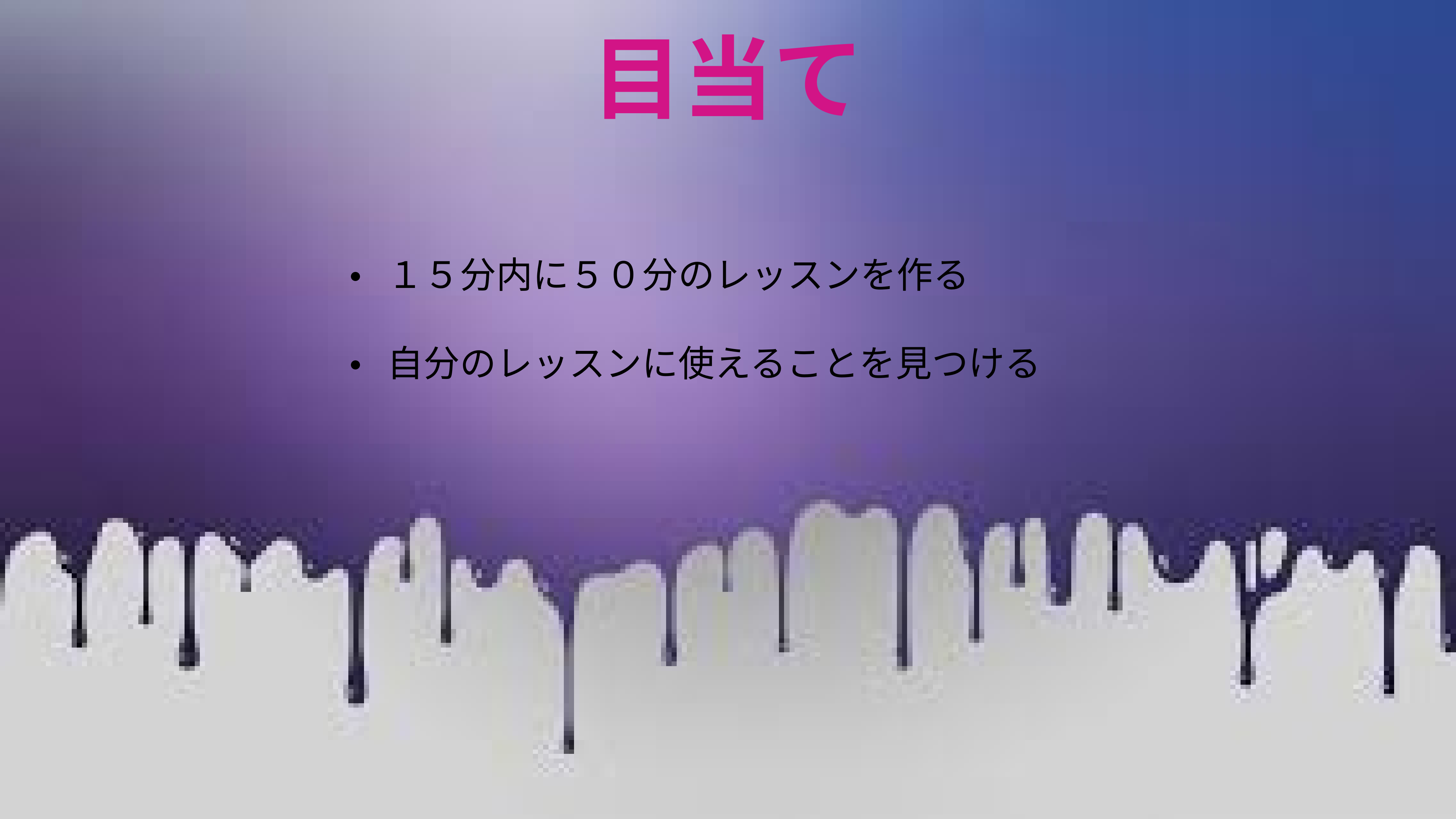

目当て
１５分内に５０分のレッスンを作る
自分のレッスンに使えることを見つける